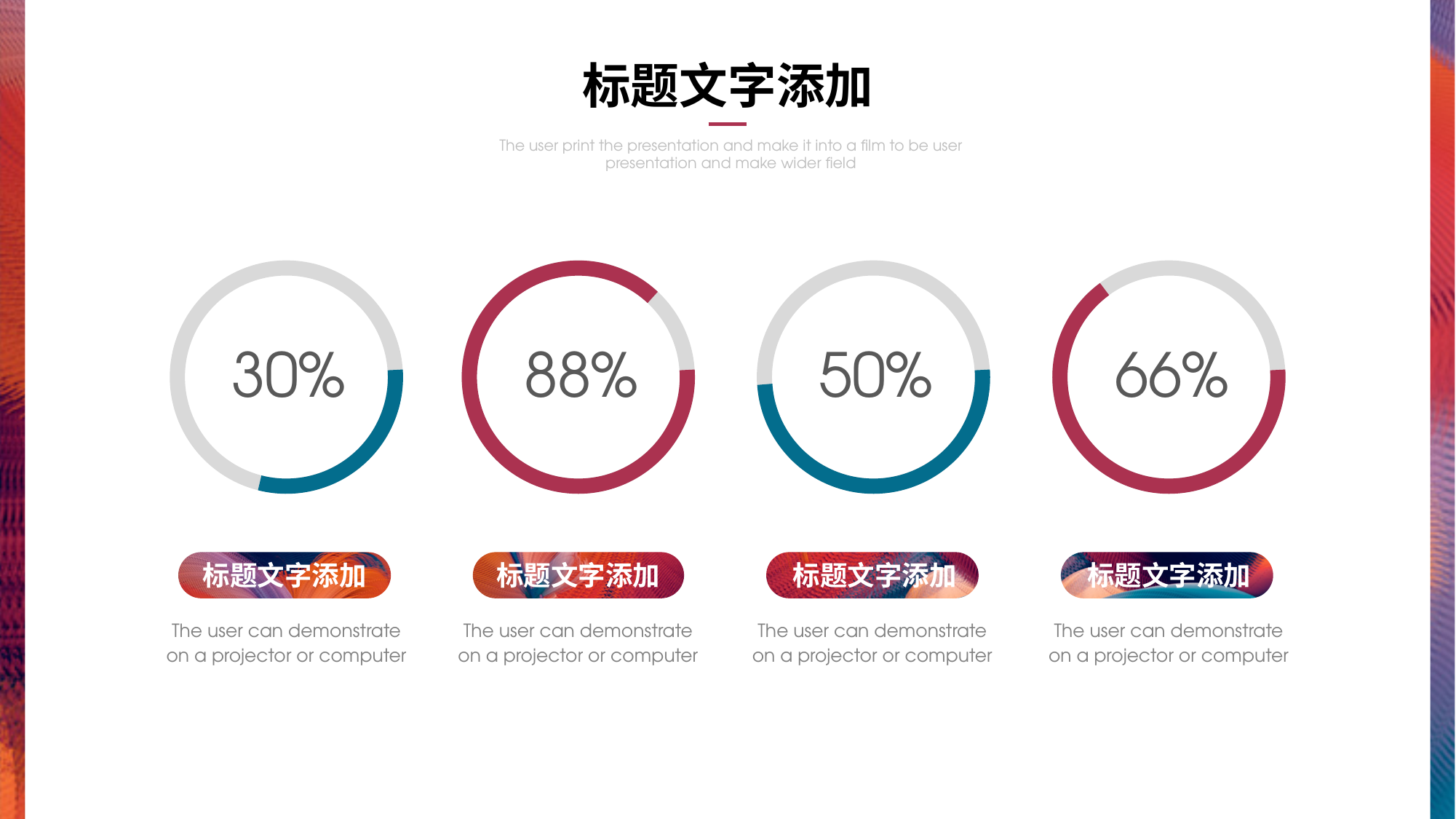

标题文字添加
The user print the presentation and make it into a film to be user presentation and make wider field

30%
88%
50%
66%

标题文字添加
标题文字添加
标题文字添加
标题文字添加
The user can demonstrate on a projector or computer
The user can demonstrate on a projector or computer
The user can demonstrate on a projector or computer
The user can demonstrate on a projector or computer